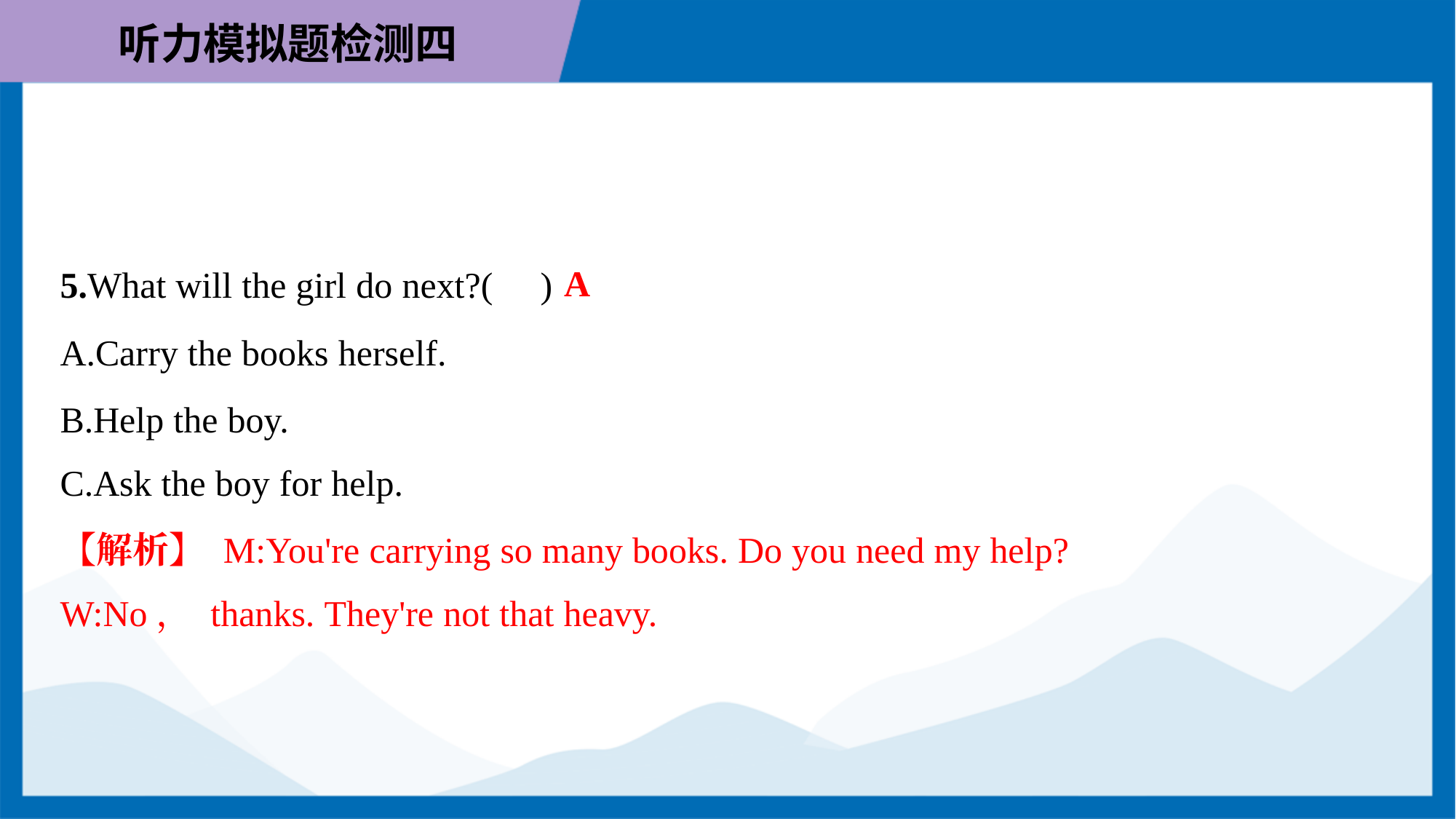

A
5.What will the girl do next?(     )
A.Carry the books herself.
B.Help the boy.
C.Ask the boy for help.
【解析】 M:You're carrying so many books. Do you need my help?
W:No， thanks. They're not that heavy.